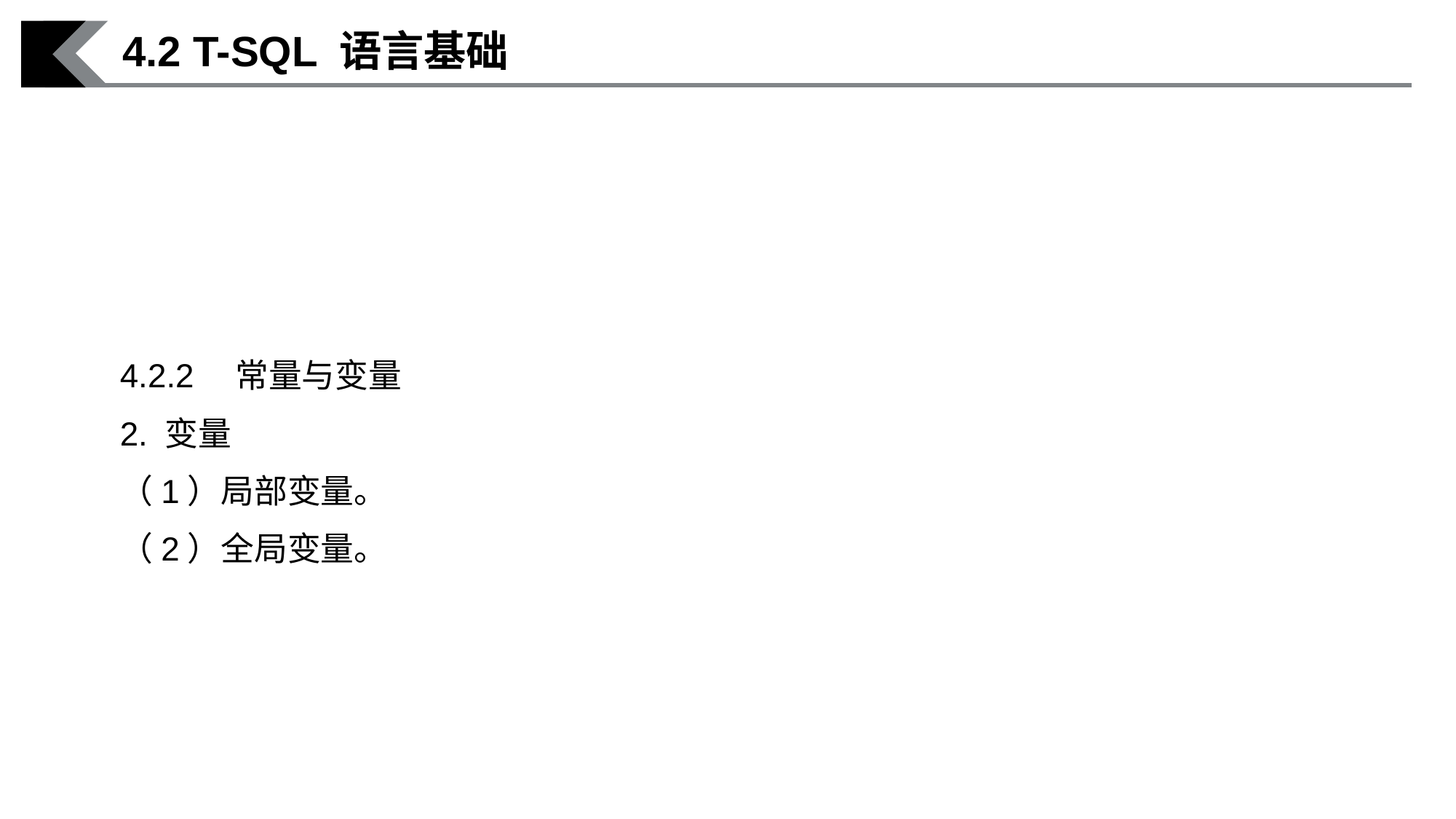

4.2 T-SQL 语言基础
4.2.2　常量与变量
2. 变量
（1）局部变量。
（2）全局变量。